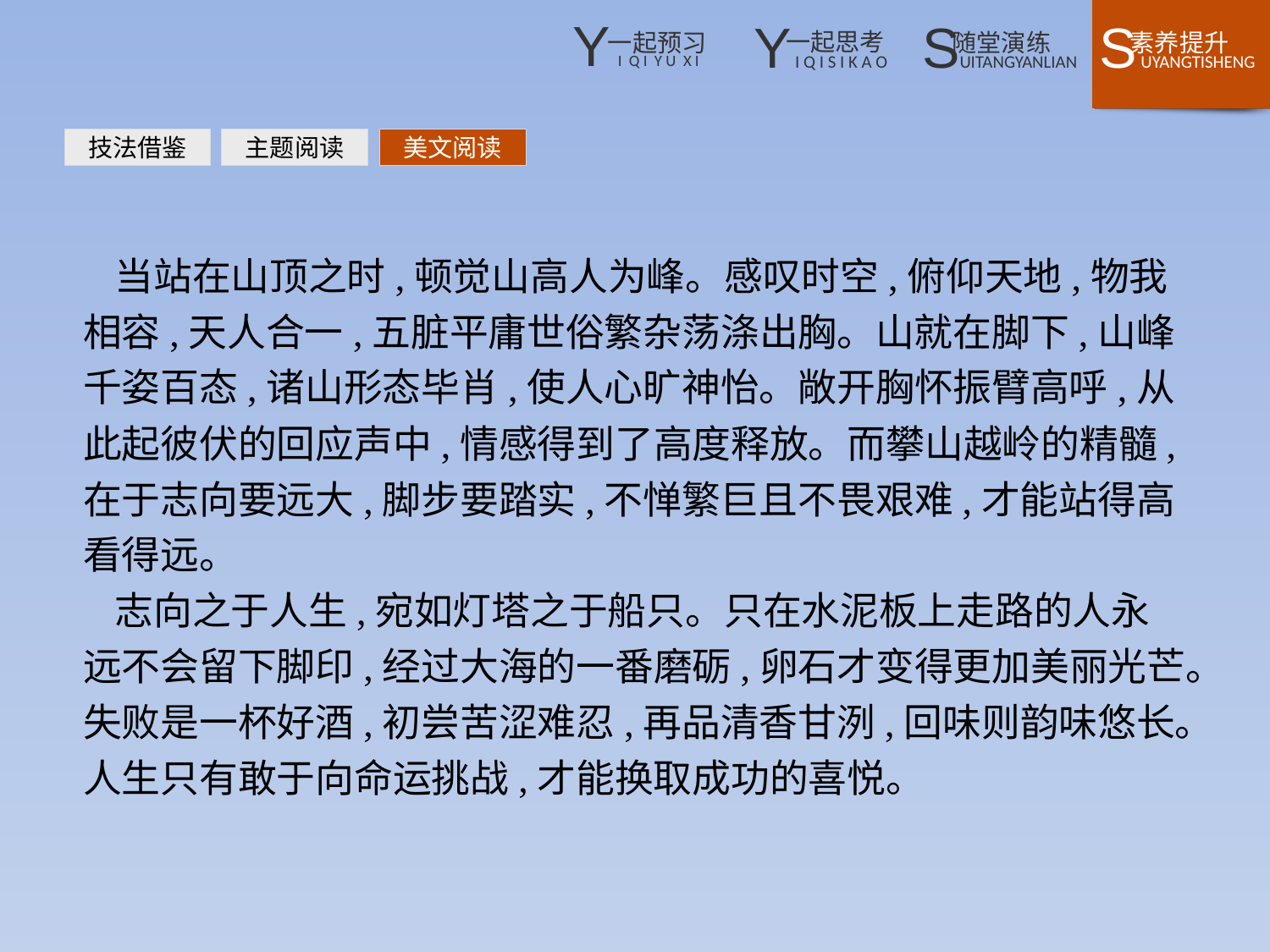

技法借鉴
主题阅读
美文阅读
当站在山顶之时,顿觉山高人为峰。感叹时空,俯仰天地,物我相容,天人合一,五脏平庸世俗繁杂荡涤出胸。山就在脚下,山峰千姿百态,诸山形态毕肖,使人心旷神怡。敞开胸怀振臂高呼,从此起彼伏的回应声中,情感得到了高度释放。而攀山越岭的精髓,在于志向要远大,脚步要踏实,不惮繁巨且不畏艰难,才能站得高看得远。
志向之于人生,宛如灯塔之于船只。只在水泥板上走路的人永远不会留下脚印,经过大海的一番磨砺,卵石才变得更加美丽光芒。失败是一杯好酒,初尝苦涩难忍,再品清香甘洌,回味则韵味悠长。人生只有敢于向命运挑战,才能换取成功的喜悦。